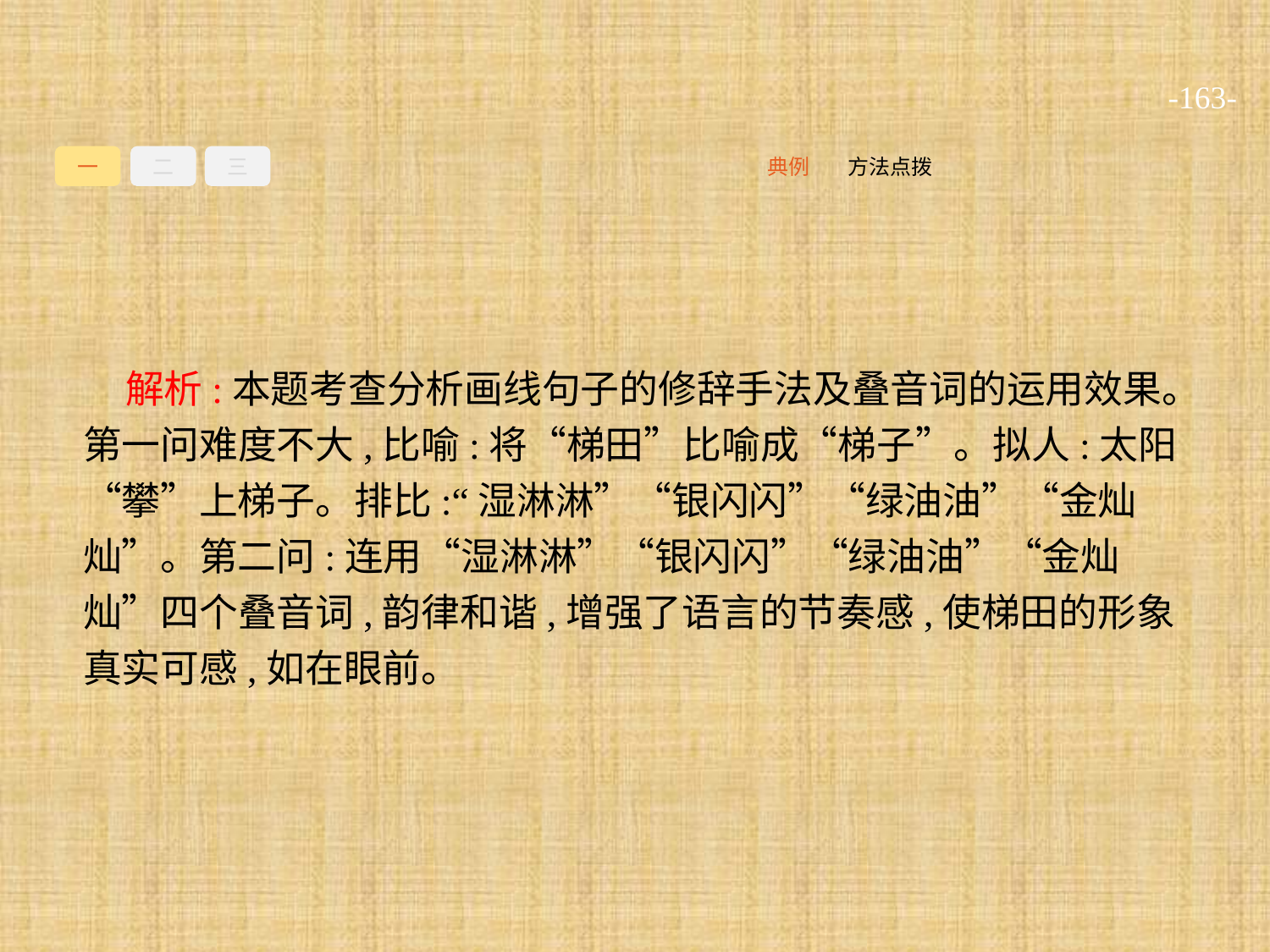

-163-
一
二
三
方法点拨
典例
解析:本题考查分析画线句子的修辞手法及叠音词的运用效果。第一问难度不大,比喻:将“梯田”比喻成“梯子”。拟人:太阳“攀”上梯子。排比:“湿淋淋”“银闪闪”“绿油油”“金灿灿”。第二问:连用“湿淋淋”“银闪闪”“绿油油”“金灿灿”四个叠音词,韵律和谐,增强了语言的节奏感,使梯田的形象真实可感,如在眼前。